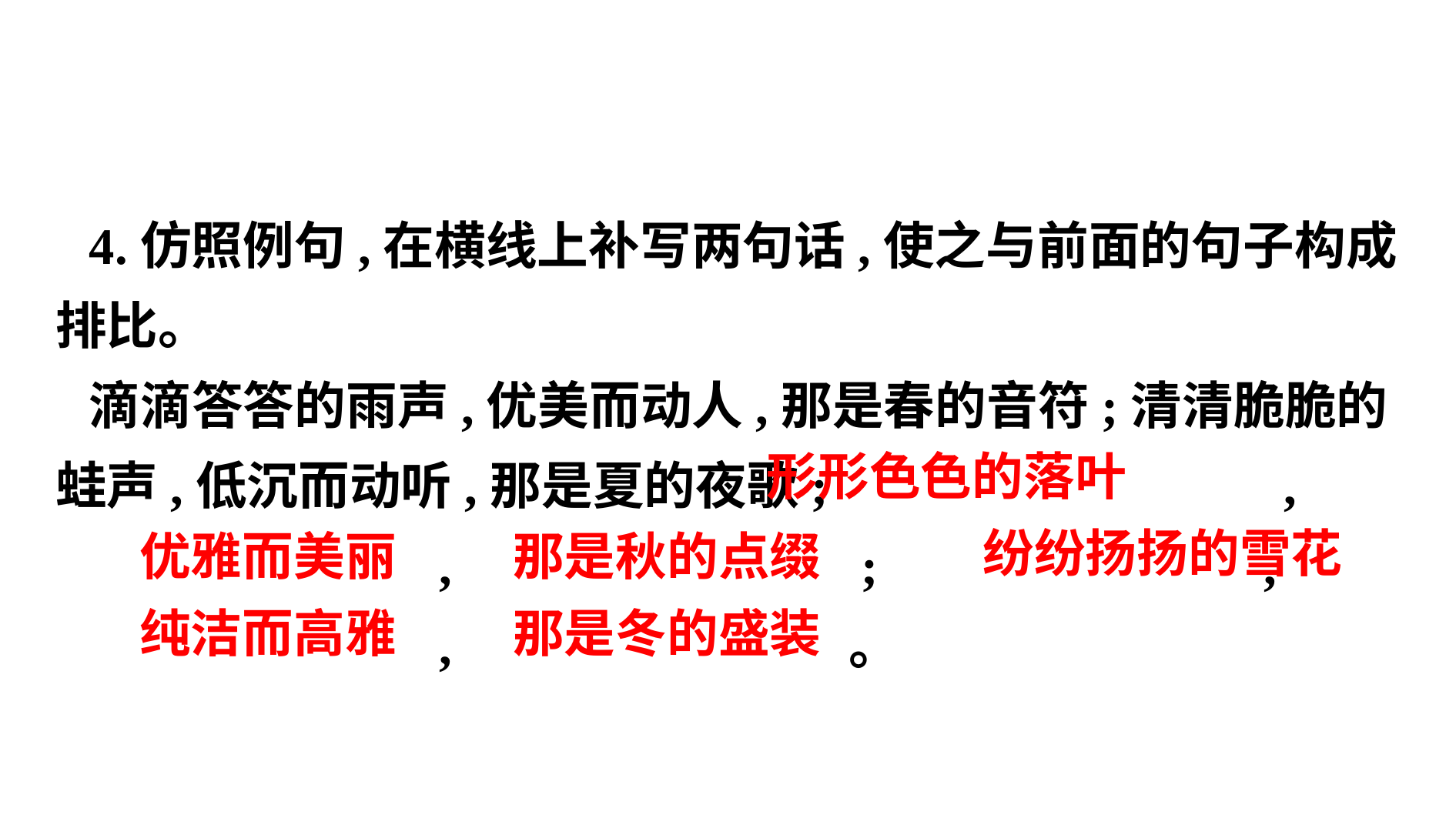

4.仿照例句,在横线上补写两句话,使之与前面的句子构成排比。
滴滴答答的雨声,优美而动人,那是春的音符;清清脆脆的蛙声,低沉而动听,那是夏的夜歌;　                            　,
　                    　,　                        　;　                      　,
　                    　,　                        　。
　形形色色的落叶
　纷纷扬扬的雪花
　优雅而美丽
　那是秋的点缀
　纯洁而高雅
　那是冬的盛装